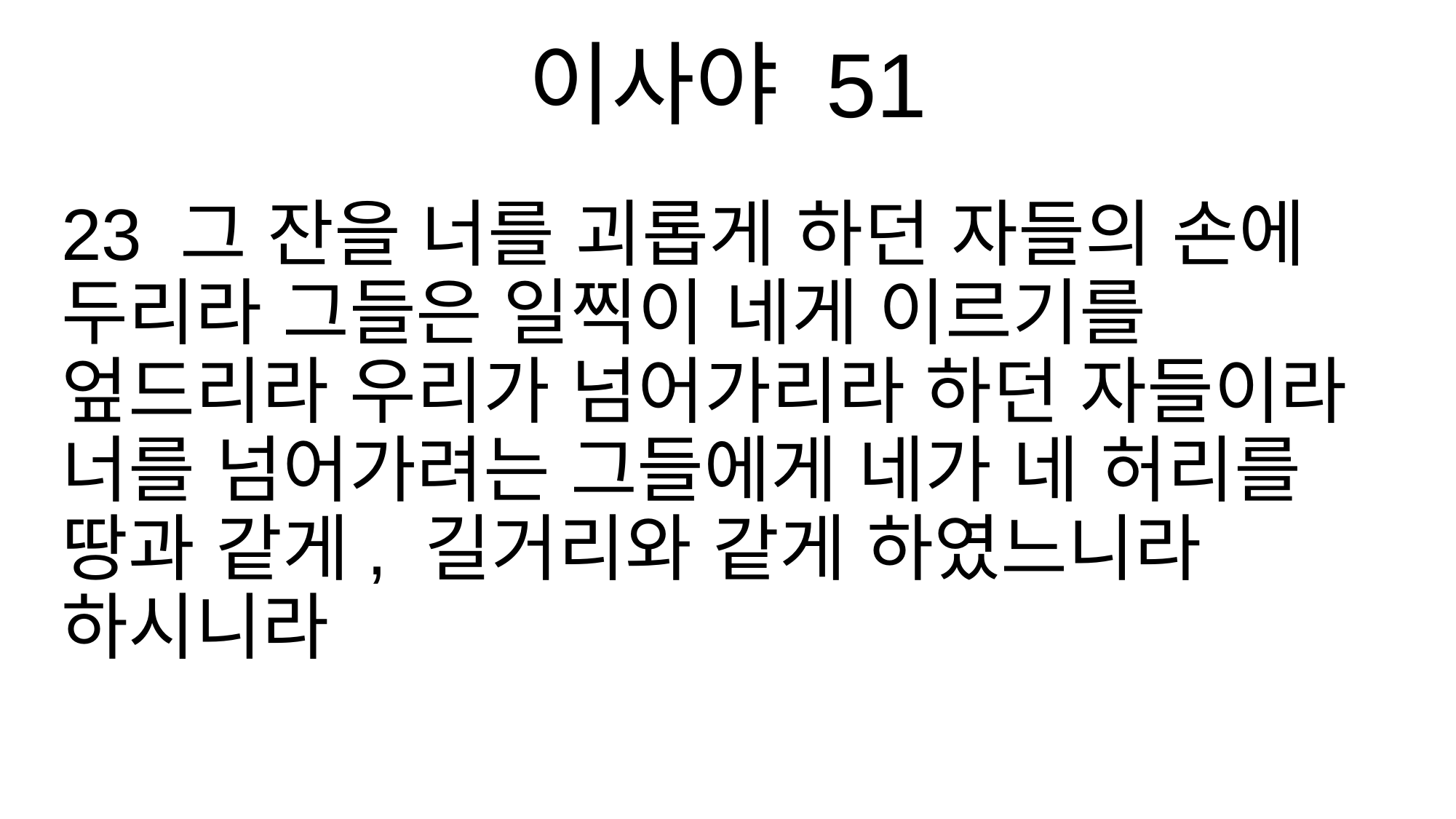

이사야 51
23 그 잔을 너를 괴롭게 하던 자들의 손에 두리라 그들은 일찍이 네게 이르기를 엎드리라 우리가 넘어가리라 하던 자들이라 너를 넘어가려는 그들에게 네가 네 허리를 땅과 같게, 길거리와 같게 하였느니라 하시니라